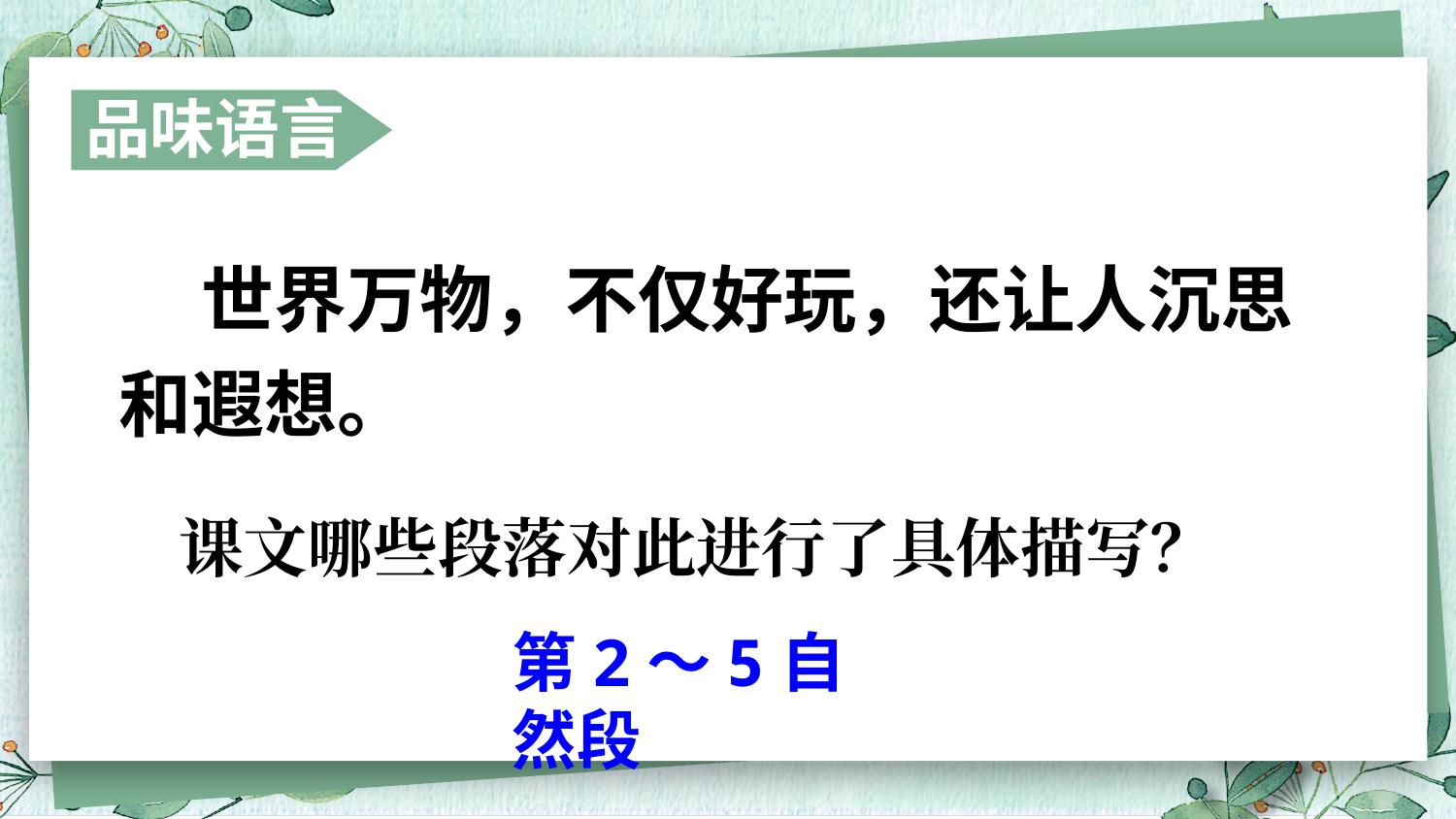

品味语言

    世界万物，不仅好玩，还让人沉思和遐想。
    课文哪些段落对此进行了具体描写？
第2～5自然段